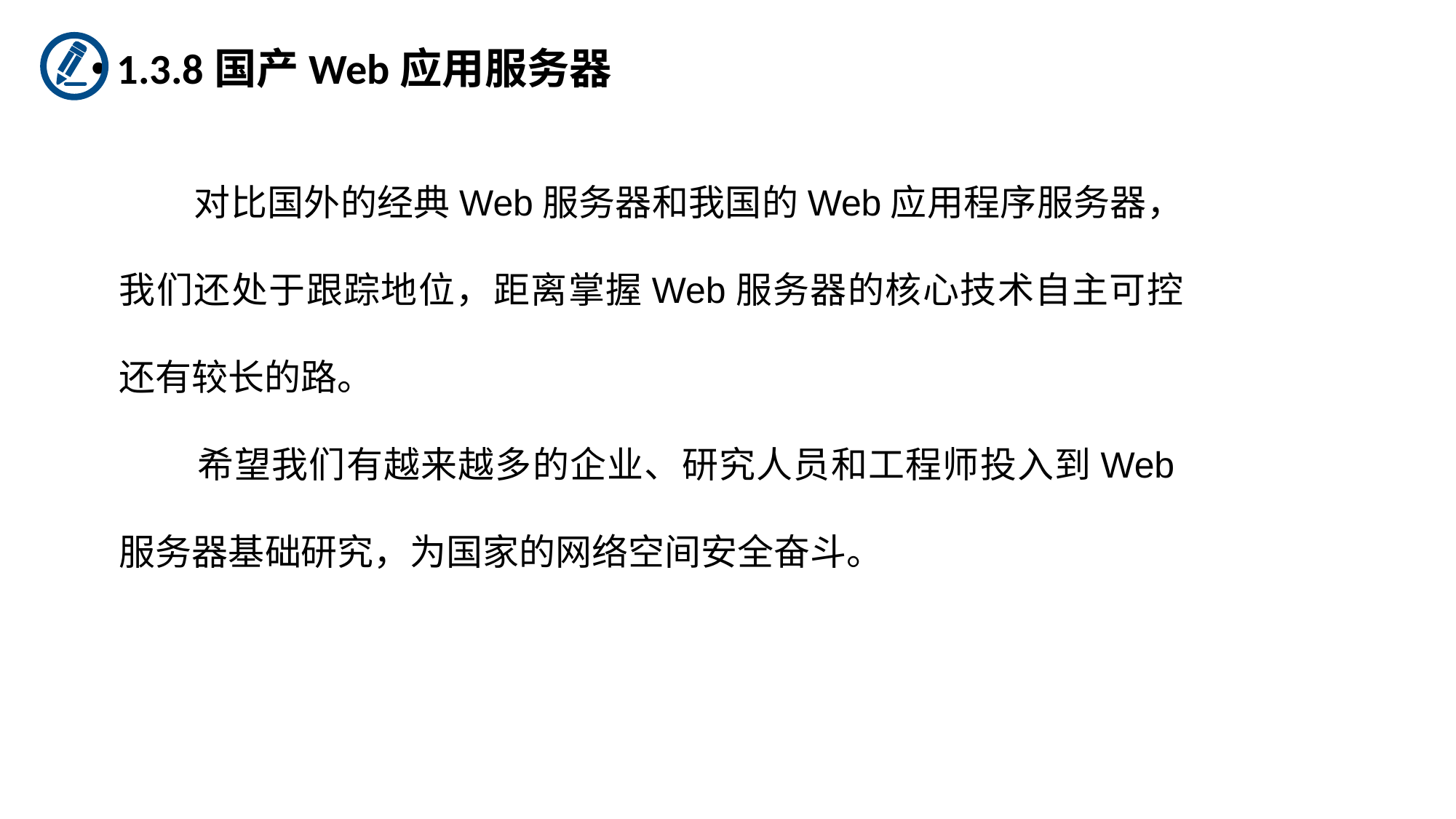

1.3.8国产Web应用服务器
    对比国外的经典Web服务器和我国的Web应用程序服务器，我们还处于跟踪地位，距离掌握Web服务器的核心技术自主可控还有较长的路。
    希望我们有越来越多的企业、研究人员和工程师投入到Web服务器基础研究，为国家的网络空间安全奋斗。